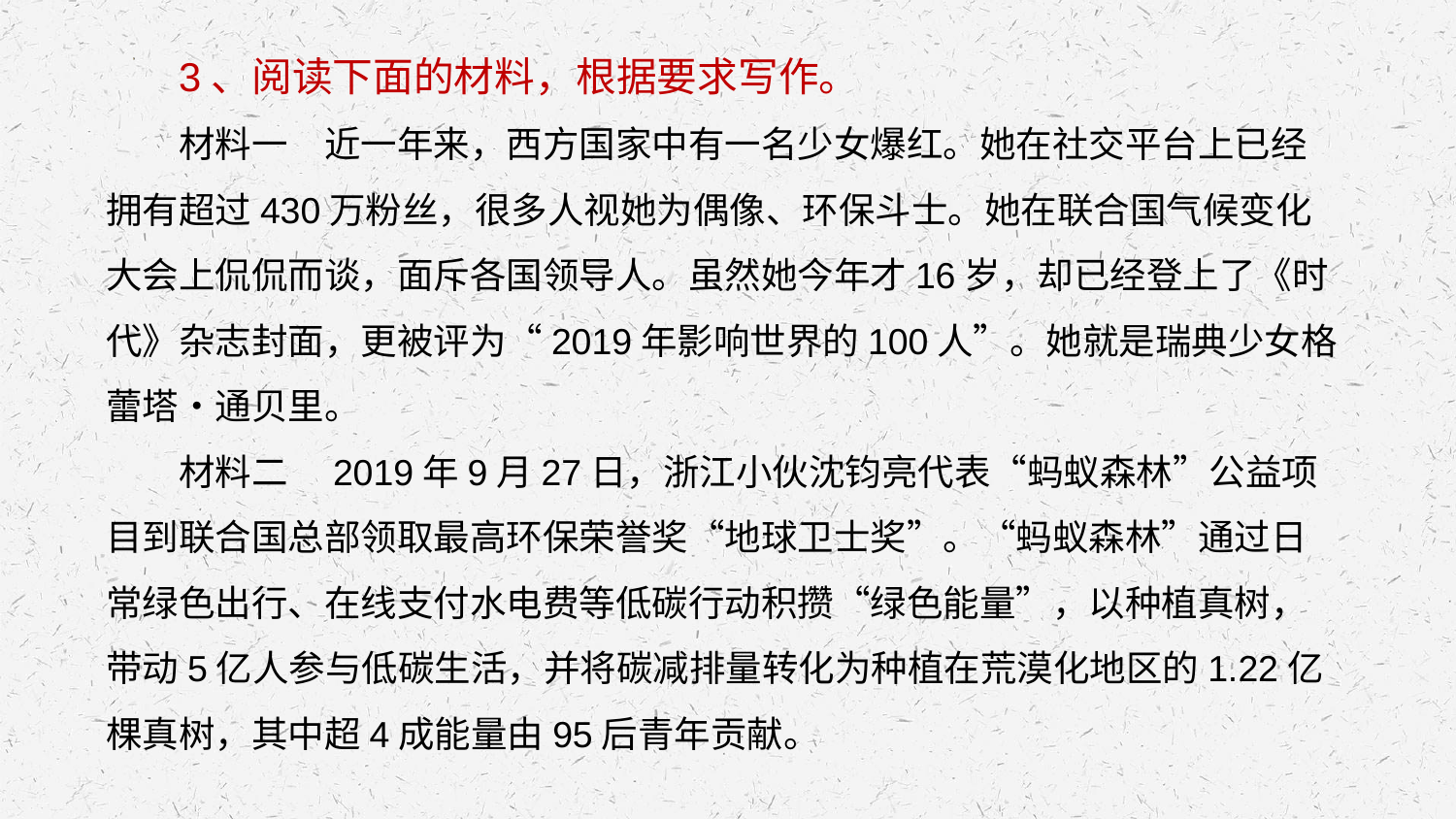

3、阅读下面的材料，根据要求写作。
材料一　近一年来，西方国家中有一名少女爆红。她在社交平台上已经拥有超过430万粉丝，很多人视她为偶像、环保斗士。她在联合国气候变化大会上侃侃而谈，面斥各国领导人。虽然她今年才16岁，却已经登上了《时代》杂志封面，更被评为“2019年影响世界的100人”。她就是瑞典少女格蕾塔•通贝里。
材料二　2019年9月27日，浙江小伙沈钧亮代表“蚂蚁森林”公益项目到联合国总部领取最高环保荣誉奖“地球卫士奖”。“蚂蚁森林”通过日常绿色出行、在线支付水电费等低碳行动积攒“绿色能量”，以种植真树，带动5亿人参与低碳生活，并将碳减排量转化为种植在荒漠化地区的1.22亿棵真树，其中超4成能量由95后青年贡献。